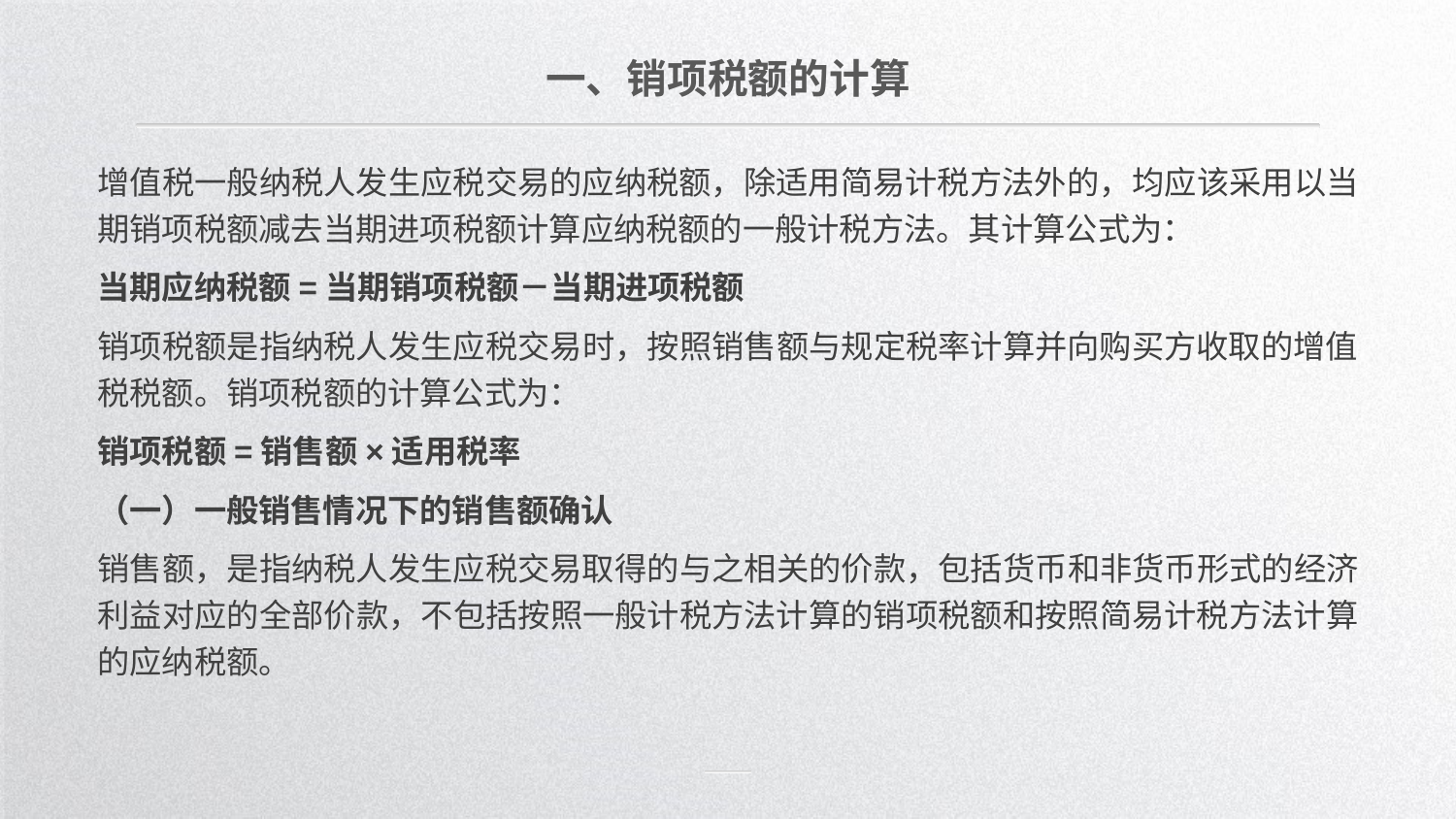

一、销项税额的计算
增值税一般纳税人发生应税交易的应纳税额，除适用简易计税方法外的，均应该采用以当期销项税额减去当期进项税额计算应纳税额的一般计税方法。其计算公式为：
当期应纳税额=当期销项税额－当期进项税额
销项税额是指纳税人发生应税交易时，按照销售额与规定税率计算并向购买方收取的增值税税额。销项税额的计算公式为：
销项税额=销售额×适用税率
（一）一般销售情况下的销售额确认
销售额，是指纳税人发生应税交易取得的与之相关的价款，包括货币和非货币形式的经济利益对应的全部价款，不包括按照一般计税方法计算的销项税额和按照简易计税方法计算的应纳税额。